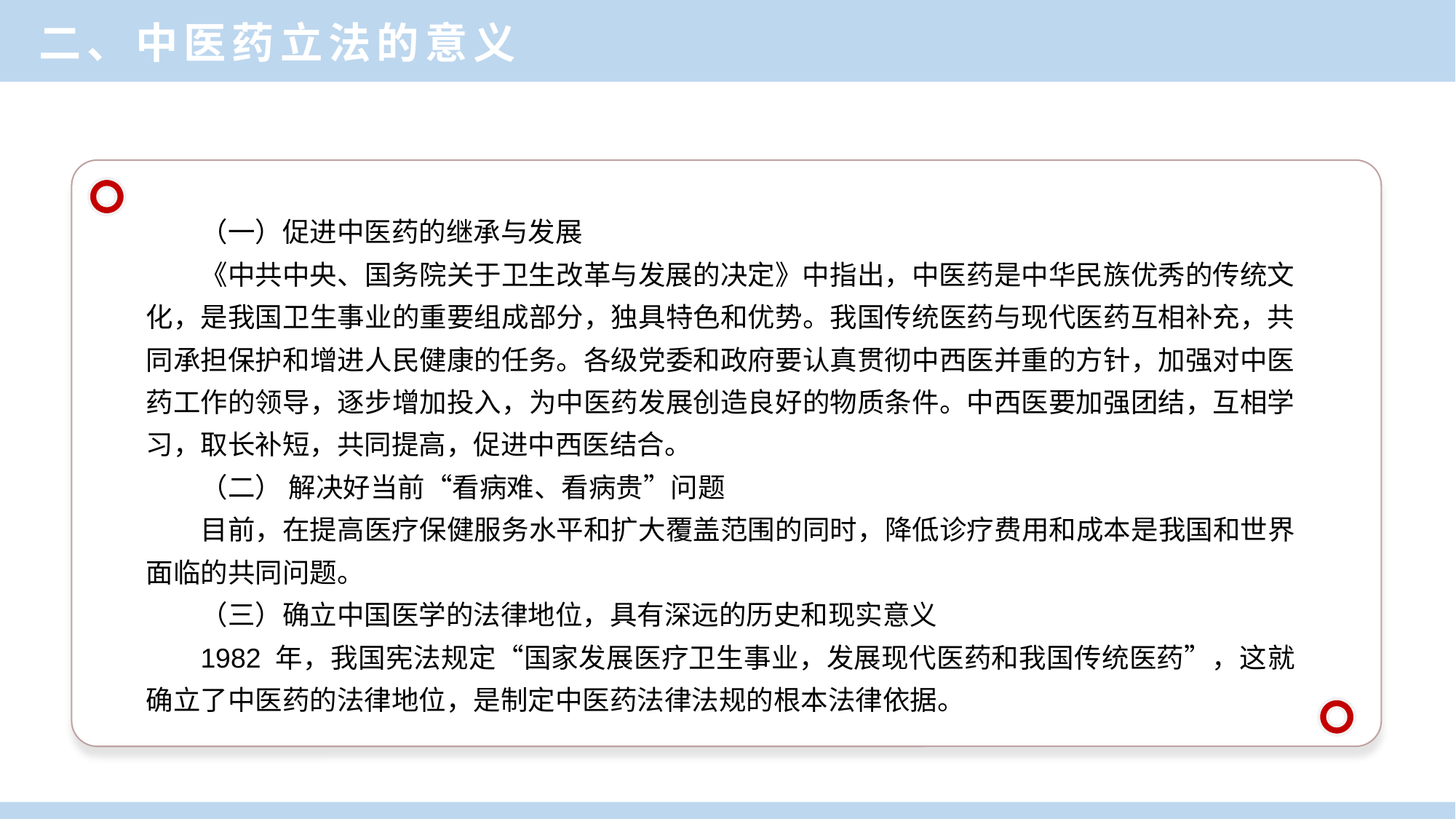

二、中医药立法的意义

（一）促进中医药的继承与发展
《中共中央、国务院关于卫生改革与发展的决定》中指出，中医药是中华民族优秀的传统文化，是我国卫生事业的重要组成部分，独具特色和优势。我国传统医药与现代医药互相补充，共同承担保护和增进人民健康的任务。各级党委和政府要认真贯彻中西医并重的方针，加强对中医药工作的领导，逐步增加投入，为中医药发展创造良好的物质条件。中西医要加强团结，互相学习，取长补短，共同提高，促进中西医结合。
（二） 解决好当前“看病难、看病贵”问题
目前，在提高医疗保健服务水平和扩大覆盖范围的同时，降低诊疗费用和成本是我国和世界面临的共同问题。
（三）确立中国医学的法律地位，具有深远的历史和现实意义
1982 年，我国宪法规定“国家发展医疗卫生事业，发展现代医药和我国传统医药”，这就确立了中医药的法律地位，是制定中医药法律法规的根本法律依据。